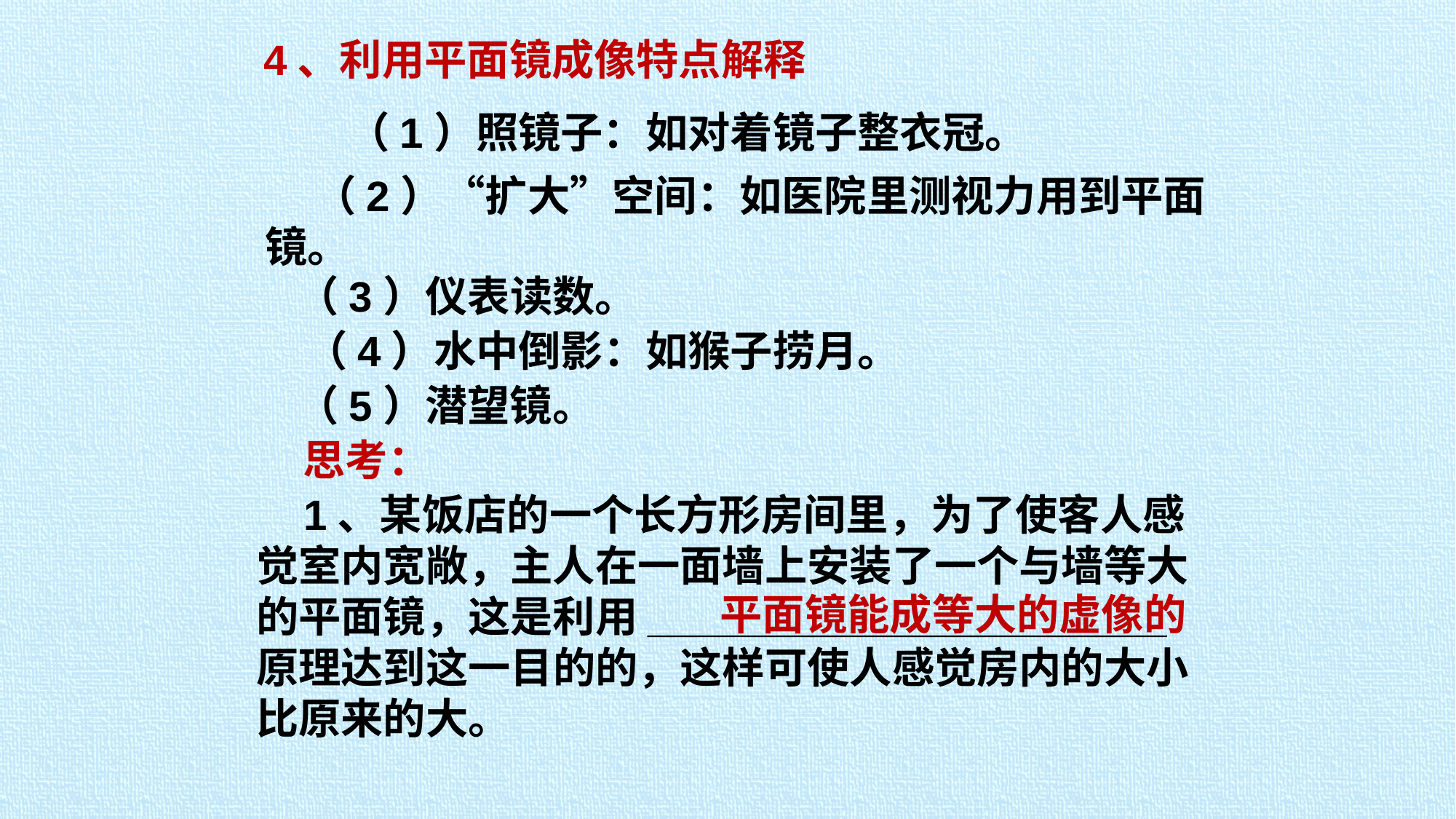

4、利用平面镜成像特点解释
（1）照镜子：如对着镜子整衣冠。
    （2）“扩大”空间：如医院里测视力用到平面镜。
     （3）仪表读数。
    （4）水中倒影：如猴子捞月。
     （5）潜望镜。
 思考：
    1、某饭店的一个长方形房间里，为了使客人感觉室内宽敞，主人在一面墙上安装了一个与墙等大的平面镜，这是利用______________________原理达到这一目的的，这样可使人感觉房内的大小比原来的大。
平面镜能成等大的虚像的